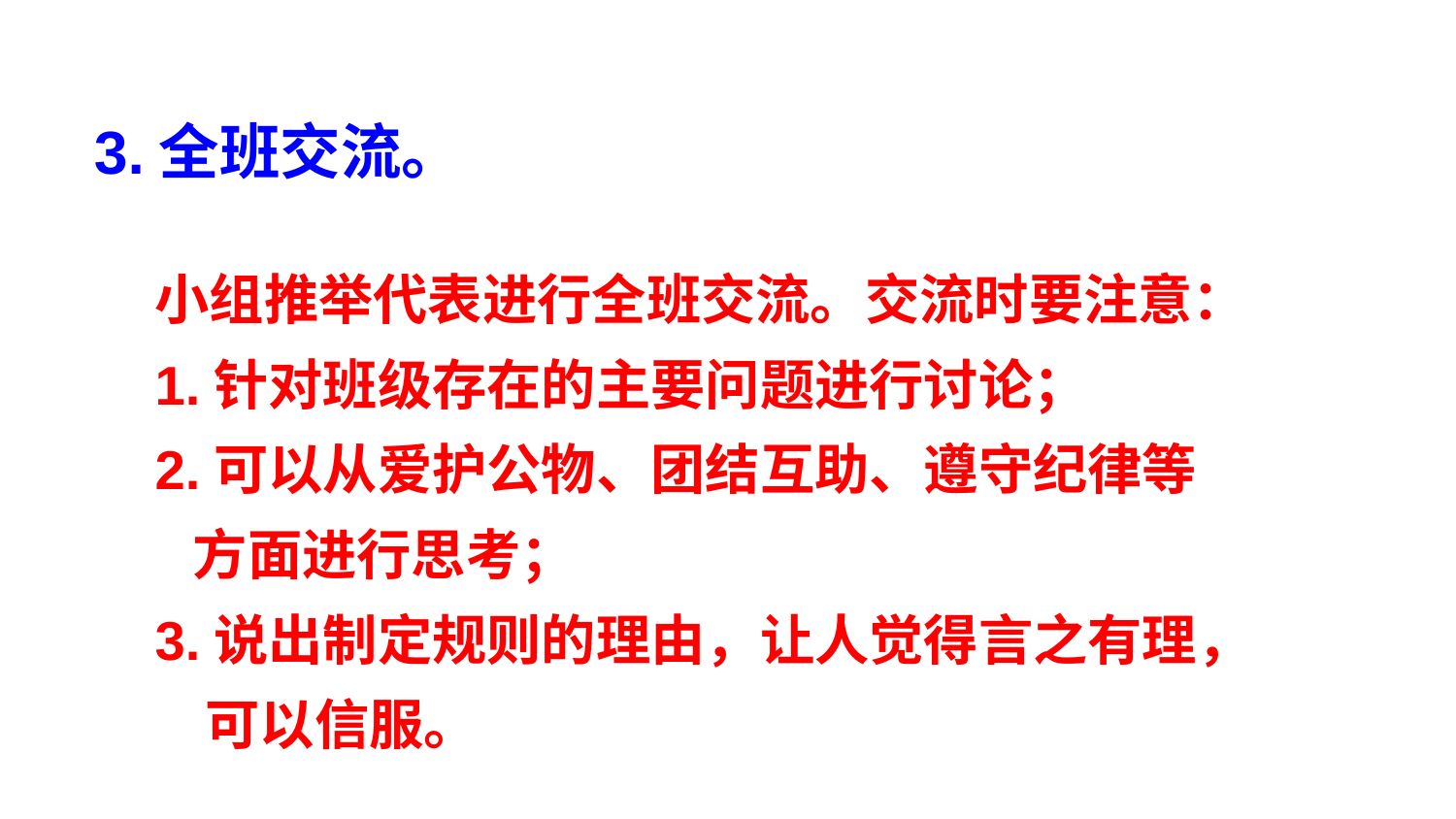

3.全班交流。
小组推举代表进行全班交流。交流时要注意：
1.针对班级存在的主要问题进行讨论；
2.可以从爱护公物、团结互助、遵守纪律等
  方面进行思考；
3.说出制定规则的理由，让人觉得言之有理，
   可以信服。